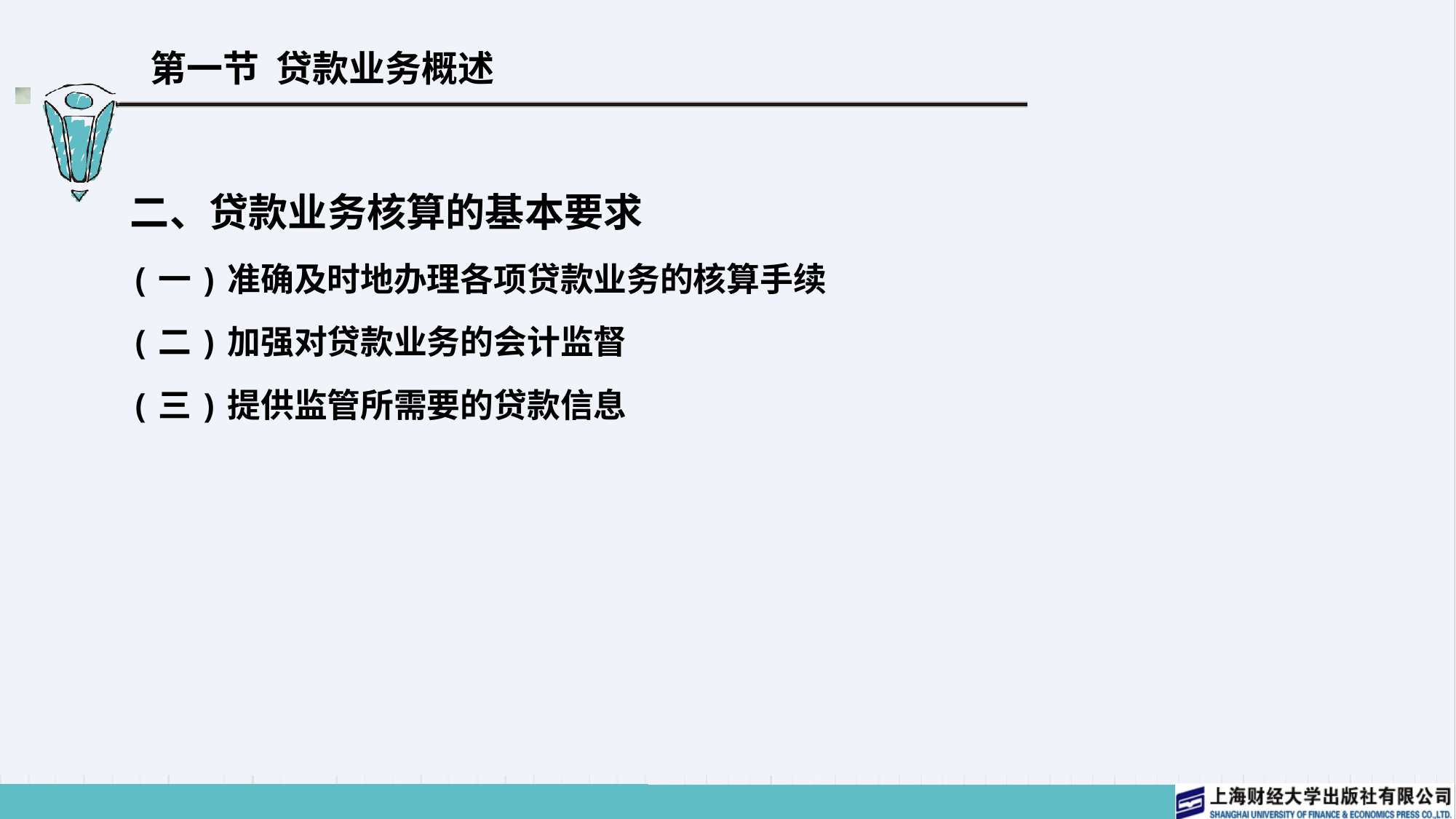

# 第一节  贷款业务概述
二、贷款业务核算的基本要求
(一)准确及时地办理各项贷款业务的核算手续
(二)加强对贷款业务的会计监督
(三)提供监管所需要的贷款信息